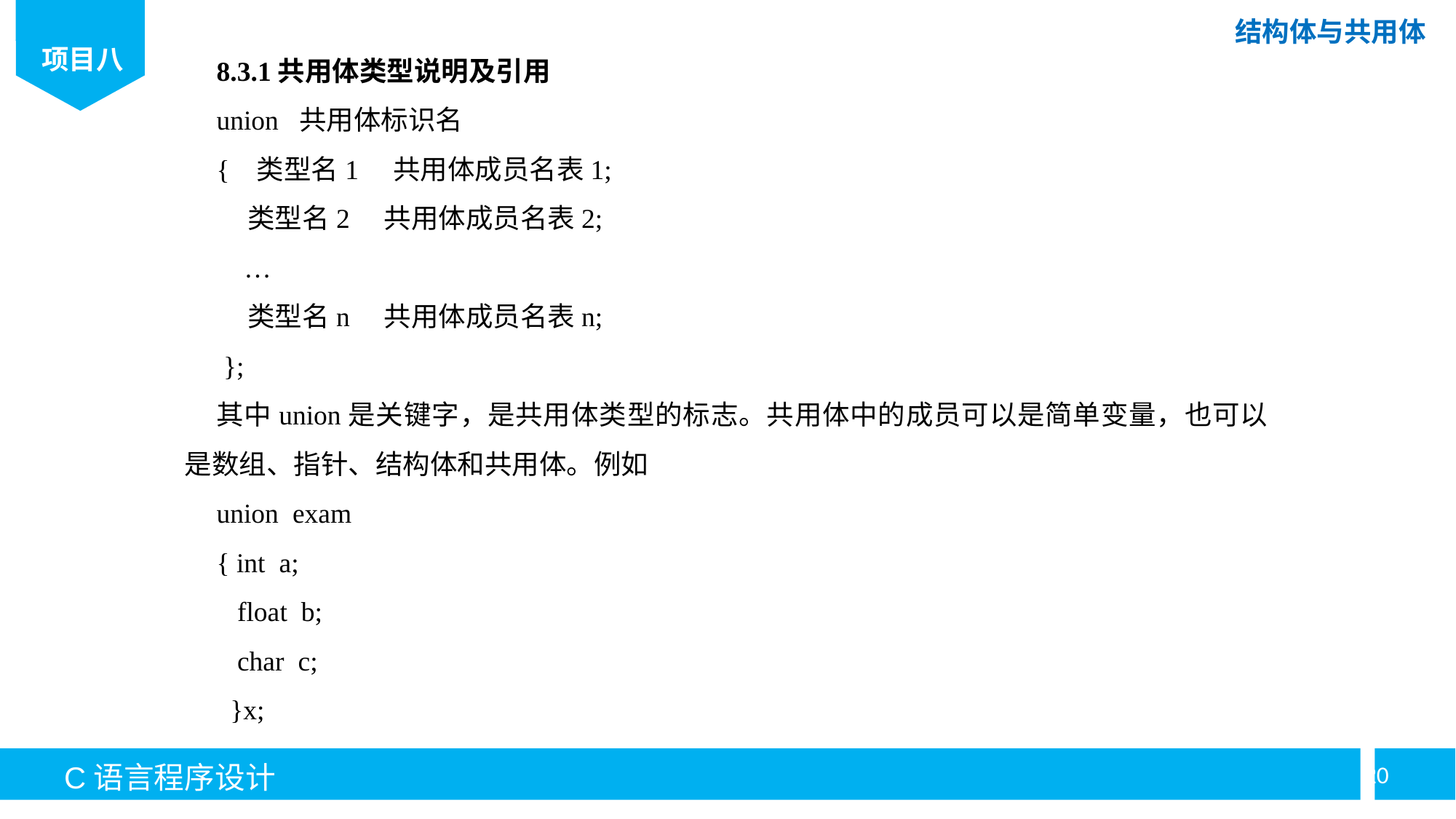

8.3.1共用体类型说明及引用
union  共用体标识名
{   类型名1    共用体成员名表1;
    类型名2    共用体成员名表2;
    …
    类型名n    共用体成员名表n;
 };
其中union是关键字，是共用体类型的标志。共用体中的成员可以是简单变量，也可以是数组、指针、结构体和共用体。例如
union  exam
{ int  a;
   float  b;
   char  c;
  }x;